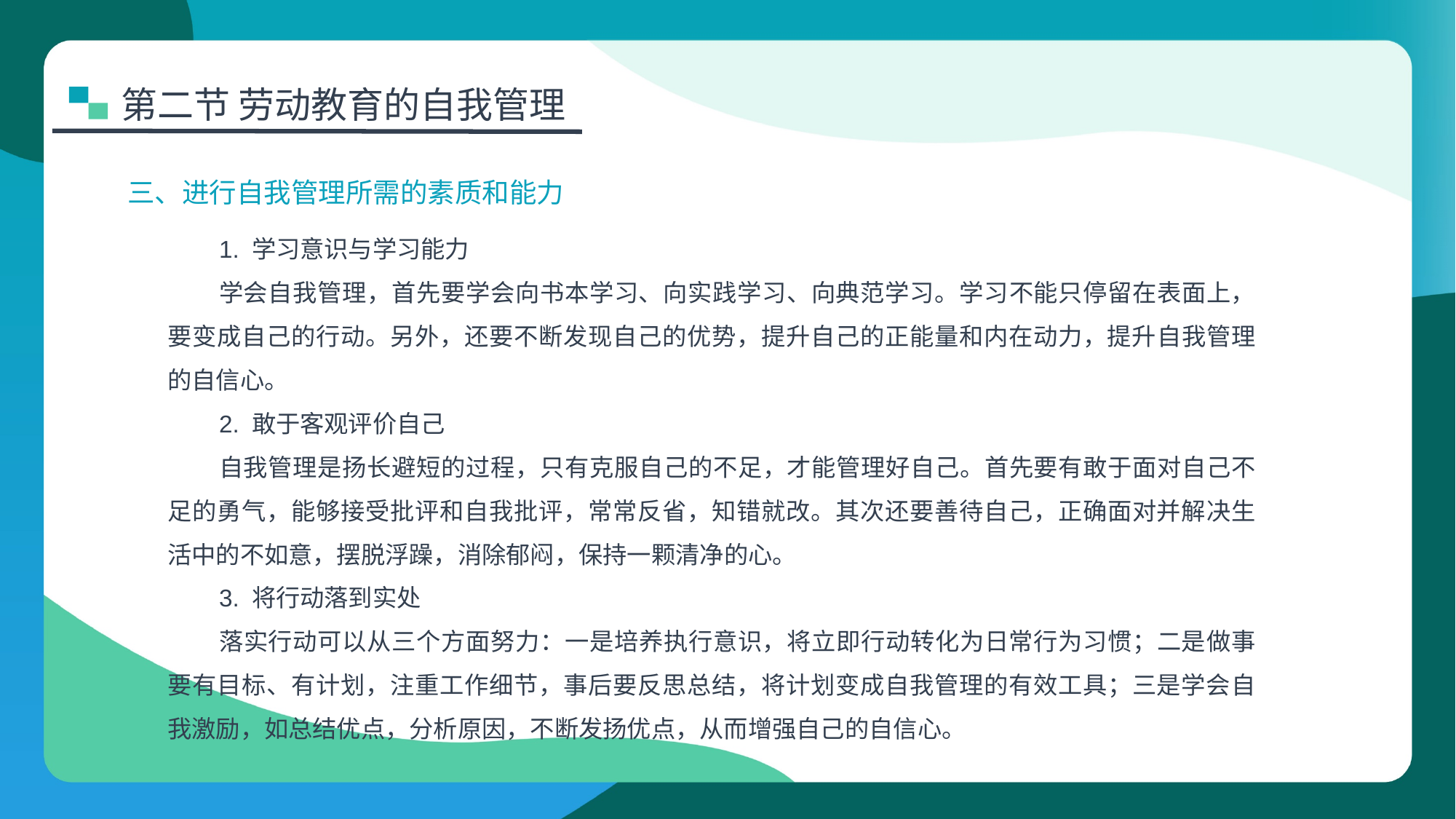

第二节 劳动教育的自我管理

三、进行自我管理所需的素质和能力
1. 学习意识与学习能力
学会自我管理，首先要学会向书本学习、向实践学习、向典范学习。学习不能只停留在表面上，要变成自己的行动。另外，还要不断发现自己的优势，提升自己的正能量和内在动力，提升自我管理的自信心。
2. 敢于客观评价自己
自我管理是扬长避短的过程，只有克服自己的不足，才能管理好自己。首先要有敢于面对自己不足的勇气，能够接受批评和自我批评，常常反省，知错就改。其次还要善待自己，正确面对并解决生活中的不如意，摆脱浮躁，消除郁闷，保持一颗清净的心。
3. 将行动落到实处
落实行动可以从三个方面努力：一是培养执行意识，将立即行动转化为日常行为习惯；二是做事要有目标、有计划，注重工作细节，事后要反思总结，将计划变成自我管理的有效工具；三是学会自我激励，如总结优点，分析原因，不断发扬优点，从而增强自己的自信心。